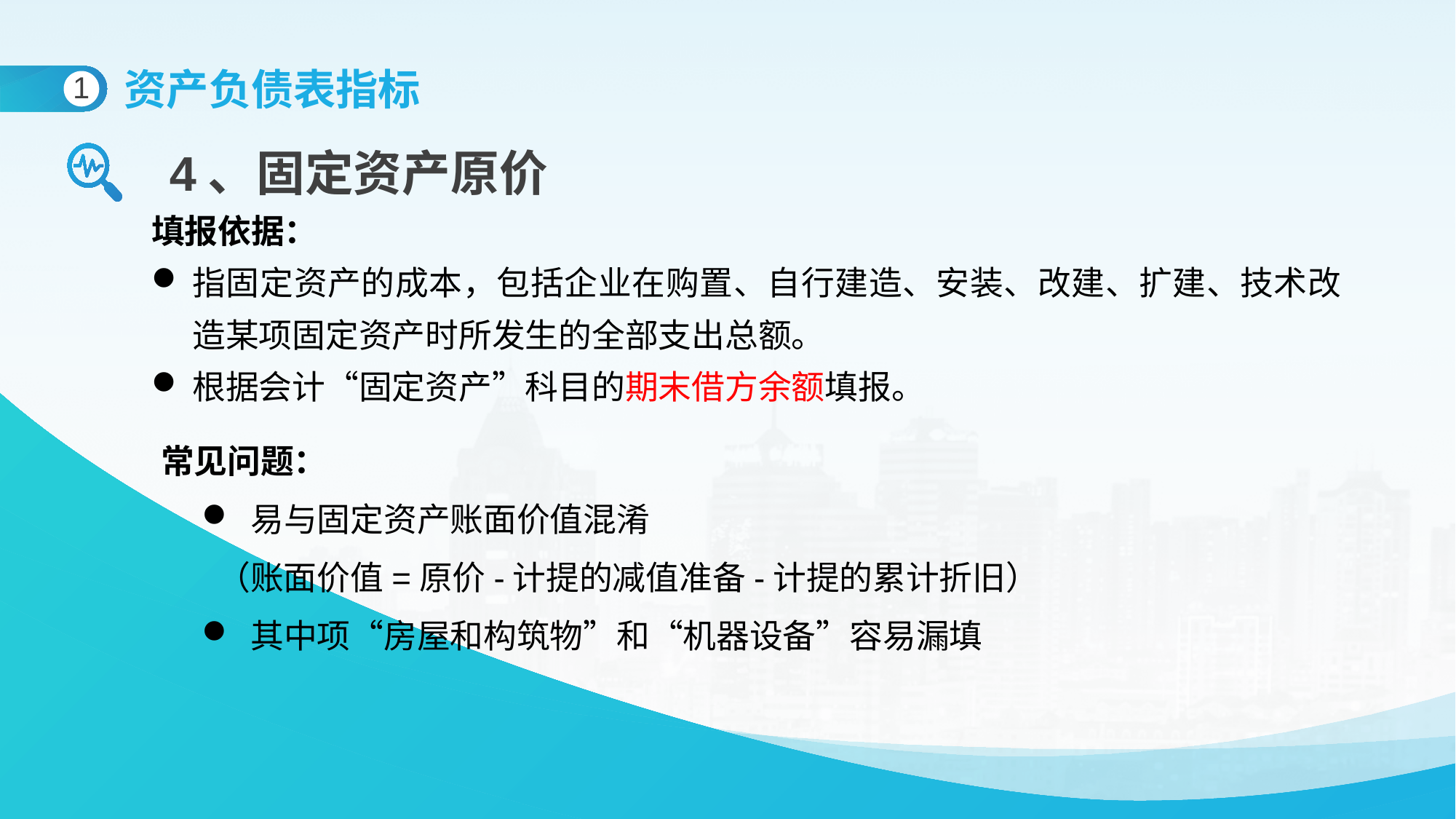

资产负债表指标
1
4、固定资产原价

填报依据：
指固定资产的成本，包括企业在购置、自行建造、安装、改建、扩建、技术改造某项固定资产时所发生的全部支出总额。
根据会计“固定资产”科目的期末借方余额填报。

常见问题：
 易与固定资产账面价值混淆
 （账面价值=原价-计提的减值准备-计提的累计折旧）
 其中项“房屋和构筑物”和“机器设备”容易漏填